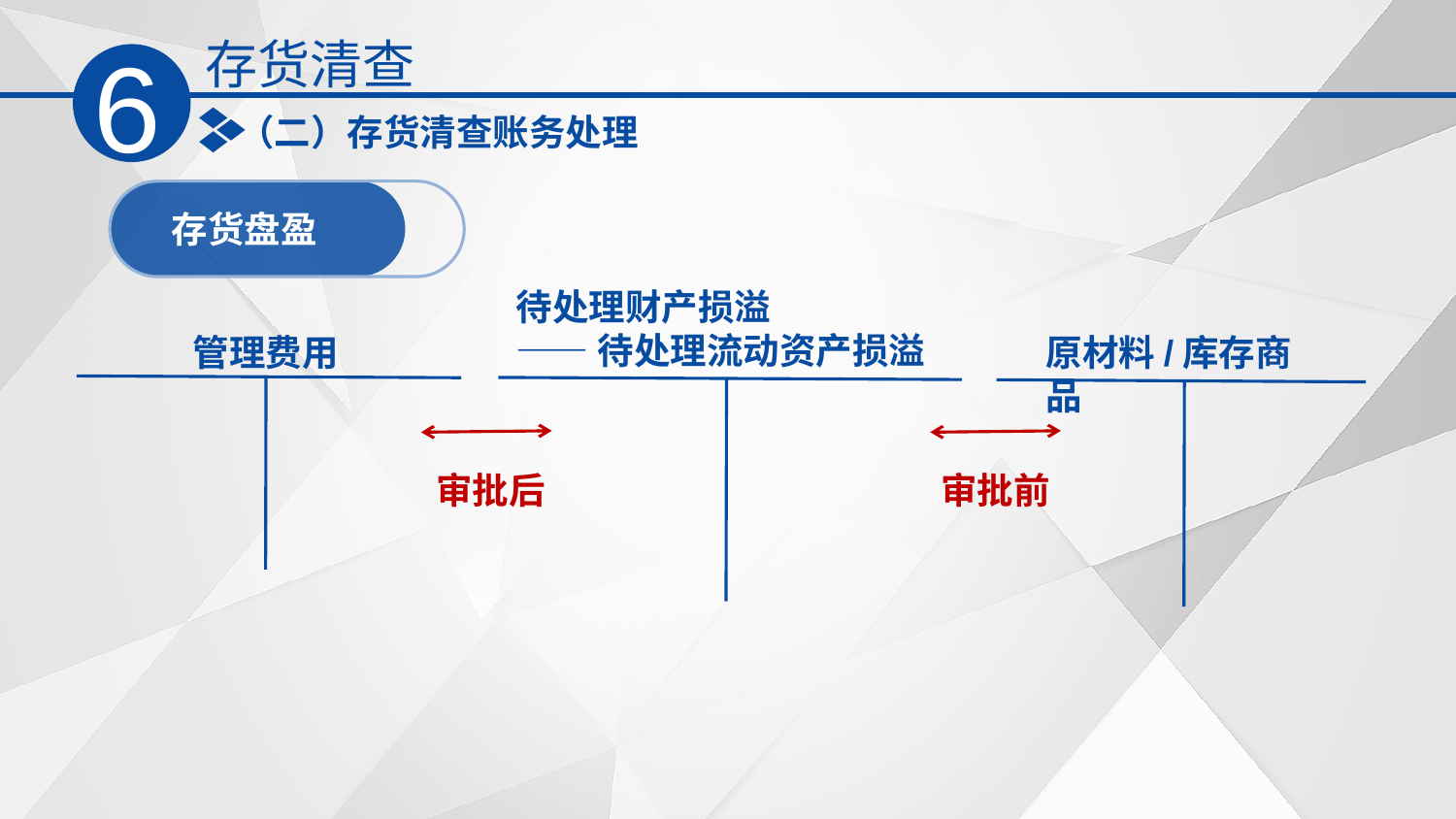

存货清查
6

（二）存货清查账务处理

   存货盘盈

待处理财产损溢
——待处理流动资产损溢
管理费用
原材料/库存商品
审批后
审批前